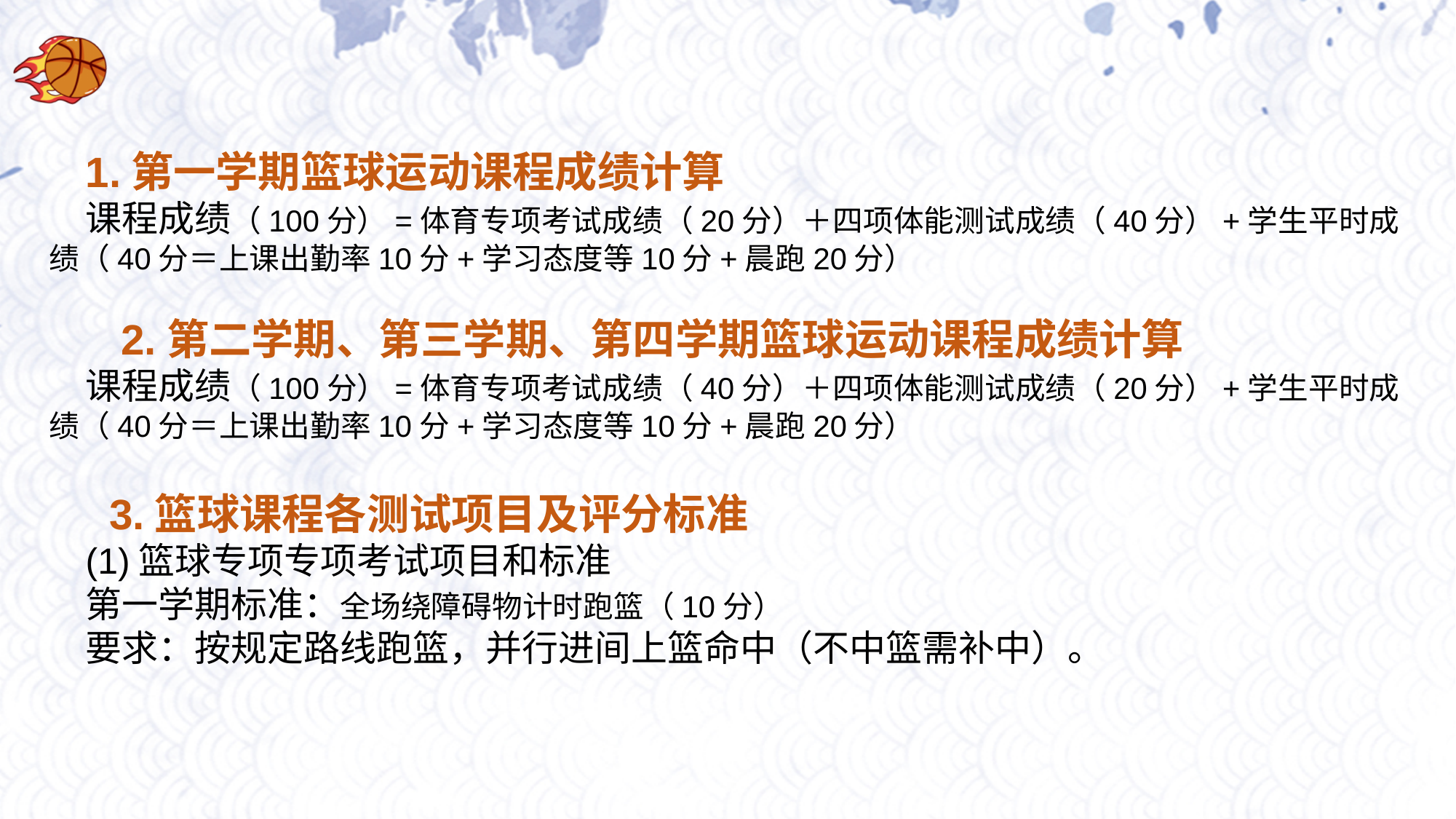

1.第一学期篮球运动课程成绩计算
课程成绩（100分）=体育专项考试成绩（20分）＋四项体能测试成绩（40分）+学生平时成绩（40分＝上课出勤率10分+学习态度等10分+晨跑20分）

   2.第二学期、第三学期、第四学期篮球运动课程成绩计算
课程成绩（100分）=体育专项考试成绩（40分）＋四项体能测试成绩（20分）+学生平时成绩（40分＝上课出勤率10分+学习态度等10分+晨跑20分）

  3.篮球课程各测试项目及评分标准
(1)篮球专项专项考试项目和标准
第一学期标准：全场绕障碍物计时跑篮（10分）
要求：按规定路线跑篮，并行进间上篮命中（不中篮需补中）。